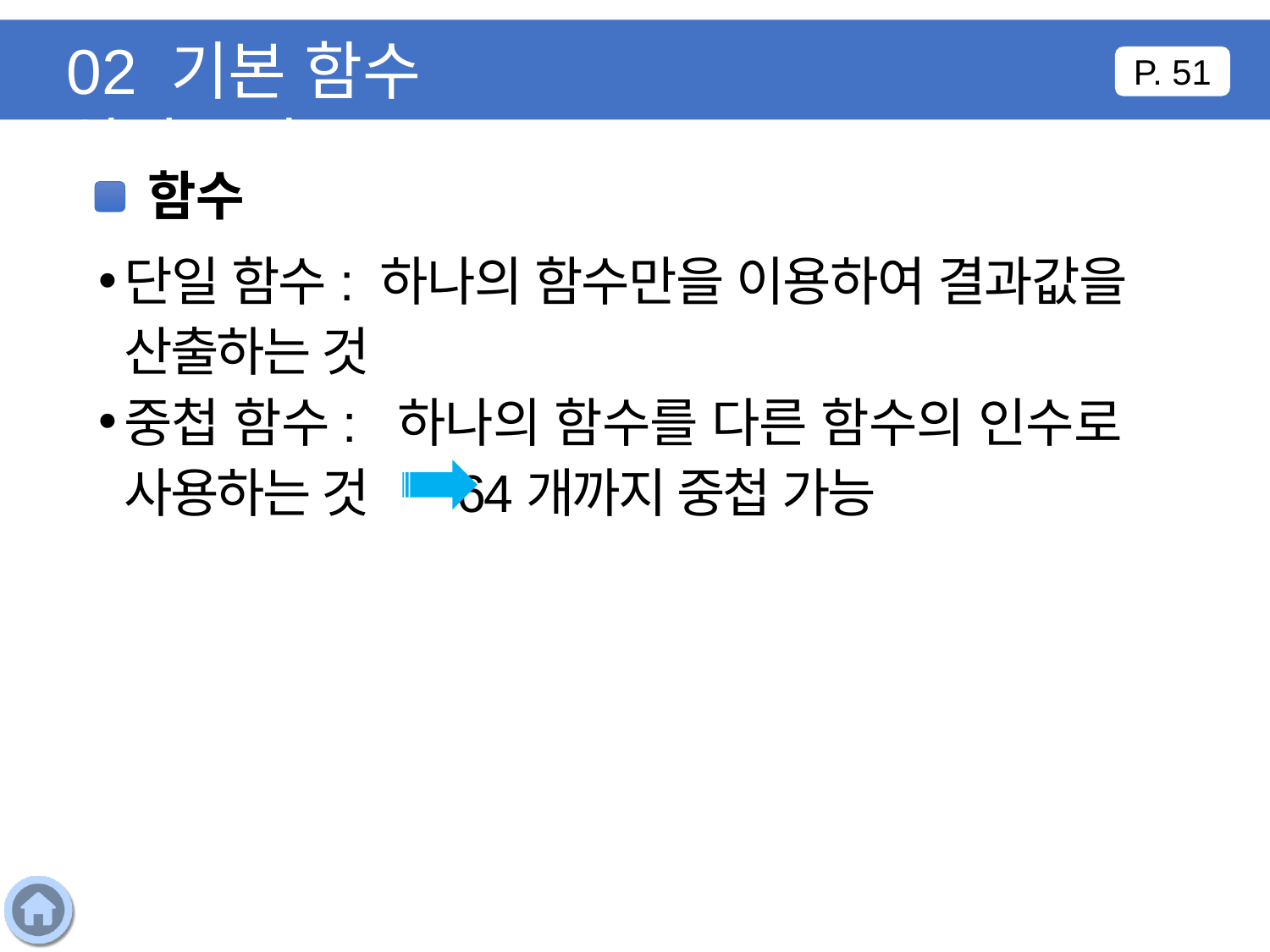

02 기본 함수 알아보기
P. 51
함수

단일 함수: 하나의 함수만을 이용하여 결과값을 산출하는 것
중첩 함수:  하나의 함수를 다른 함수의 인수로 사용하는 것      64개까지 중첩 가능